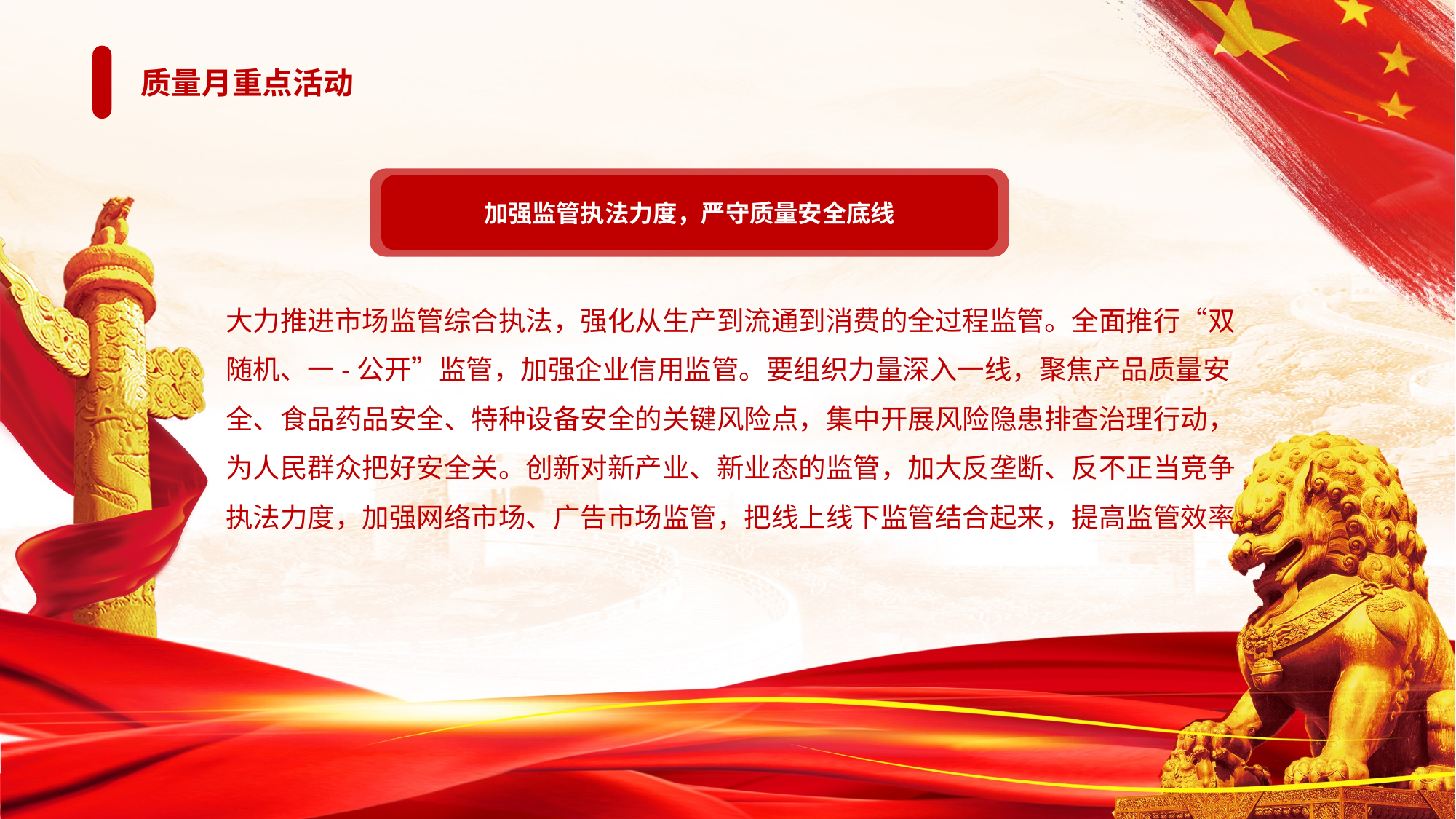

质量月重点活动

加强监管执法力度，严守质量安全底线
大力推进市场监管综合执法，强化从生产到流通到消费的全过程监管。全面推行“双随机、一-公开”监管，加强企业信用监管。要组织力量深入一线，聚焦产品质量安全、食品药品安全、特种设备安全的关键风险点，集中开展风险隐患排查治理行动，为人民群众把好安全关。创新对新产业、新业态的监管，加大反垄断、反不正当竞争执法力度，加强网络市场、广告市场监管，把线上线下监管结合起来，提高监管效率。